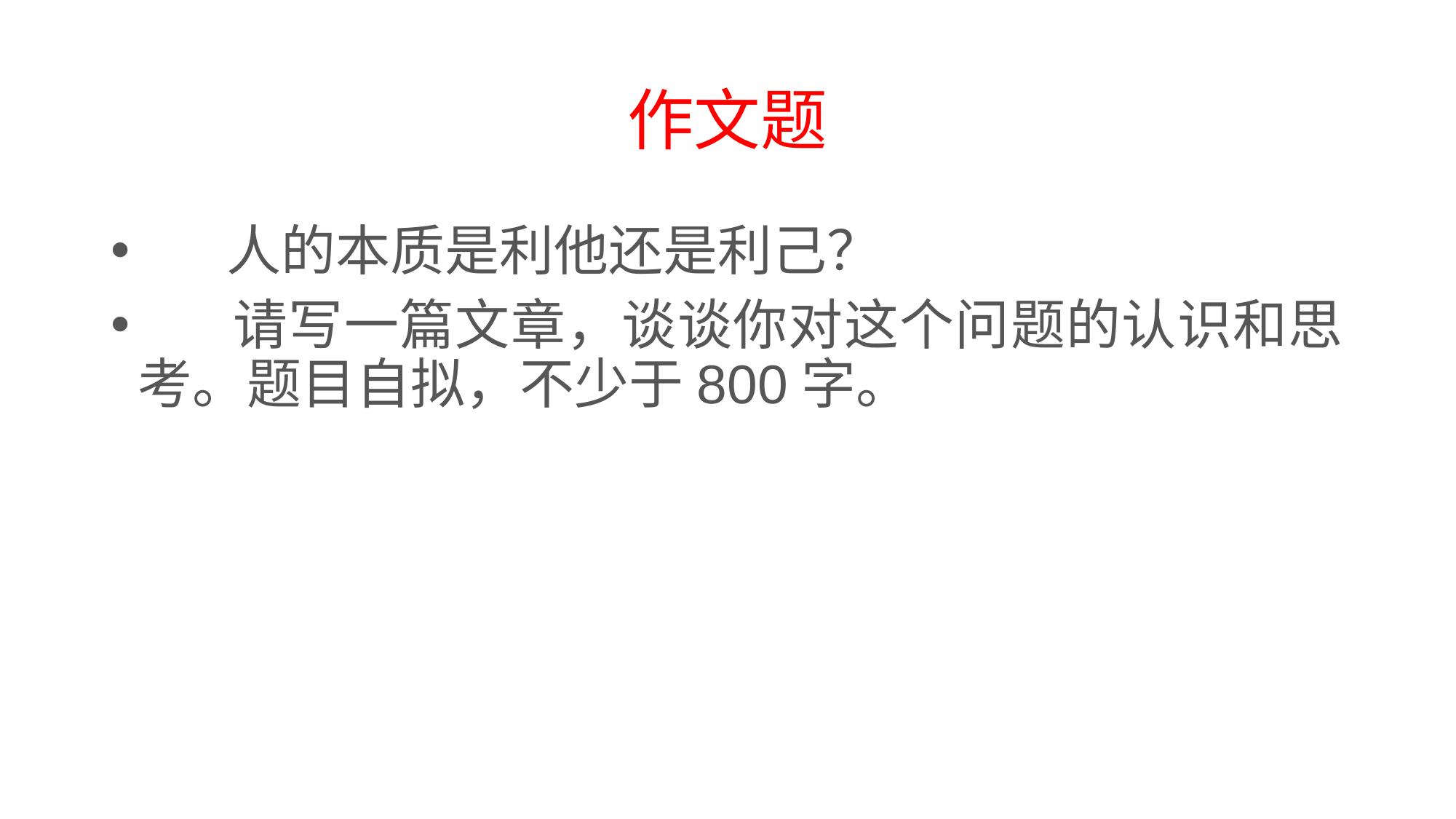

# 作文题
     人的本质是利他还是利己？
     请写一篇文章，谈谈你对这个问题的认识和思考。题目自拟，不少于800字。